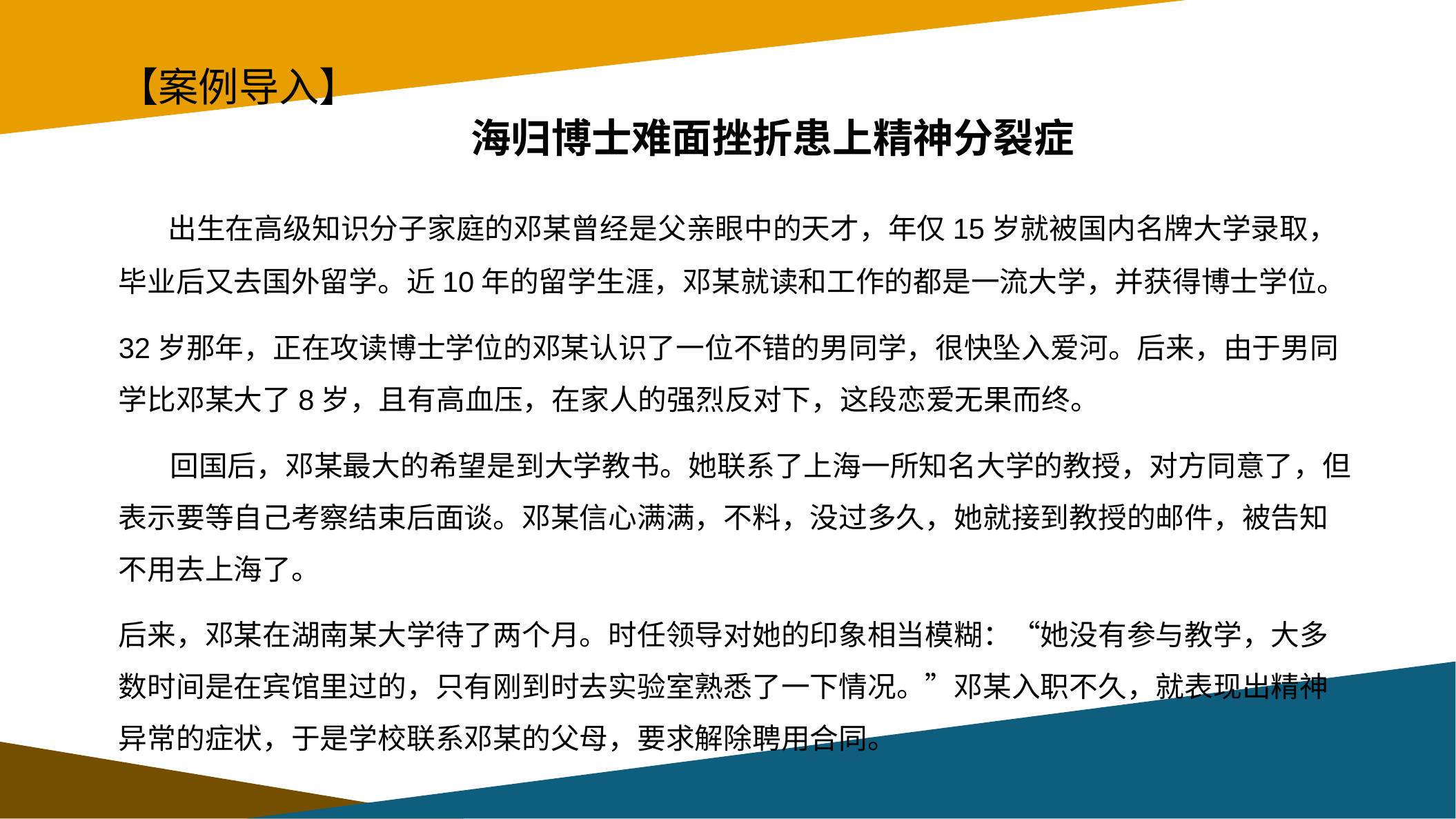

# 【案例导入】
海归博士难面挫折患上精神分裂症

       出生在高级知识分子家庭的邓某曾经是父亲眼中的天才，年仅15岁就被国内名牌大学录取，毕业后又去国外留学。近10年的留学生涯，邓某就读和工作的都是一流大学，并获得博士学位。
32岁那年，正在攻读博士学位的邓某认识了一位不错的男同学，很快坠入爱河。后来，由于男同学比邓某大了8岁，且有高血压，在家人的强烈反对下，这段恋爱无果而终。
       回国后，邓某最大的希望是到大学教书。她联系了上海一所知名大学的教授，对方同意了，但表示要等自己考察结束后面谈。邓某信心满满，不料，没过多久，她就接到教授的邮件，被告知不用去上海了。
后来，邓某在湖南某大学待了两个月。时任领导对她的印象相当模糊：“她没有参与教学，大多数时间是在宾馆里过的，只有刚到时去实验室熟悉了一下情况。”邓某入职不久，就表现出精神异常的症状，于是学校联系邓某的父母，要求解除聘用合同。